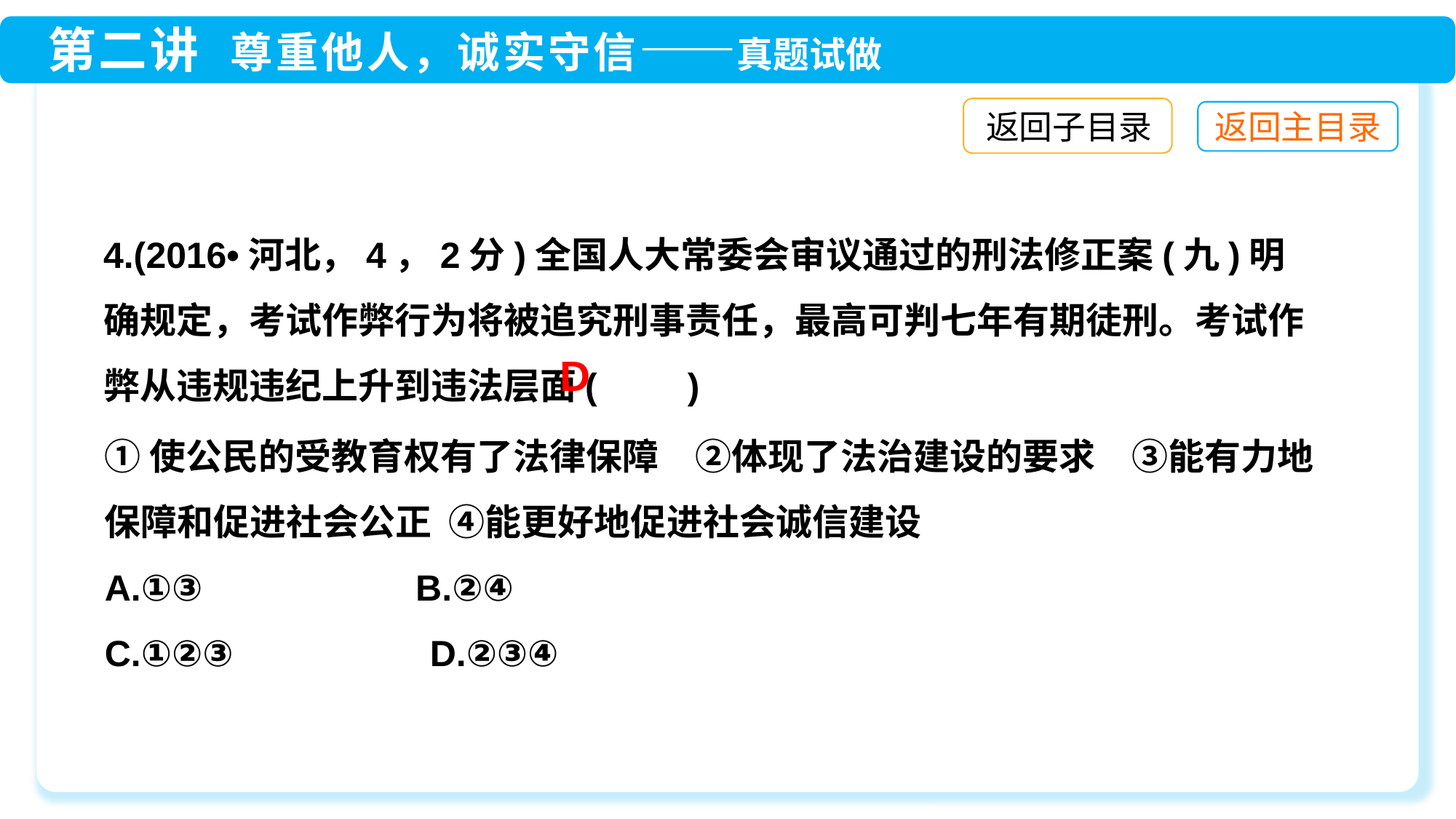

返回子目录

4.(2016•河北，4，2分)全国人大常委会审议通过的刑法修正案(九)明确规定，考试作弊行为将被追究刑事责任，最高可判七年有期徒刑。考试作弊从违规违纪上升到违法层面(　　)
D
①使公民的受教育权有了法律保障　②体现了法治建设的要求　③能有力地保障和促进社会公正  ④能更好地促进社会诚信建设
A.①③　　               B.②④
C.①②③　　             D.②③④